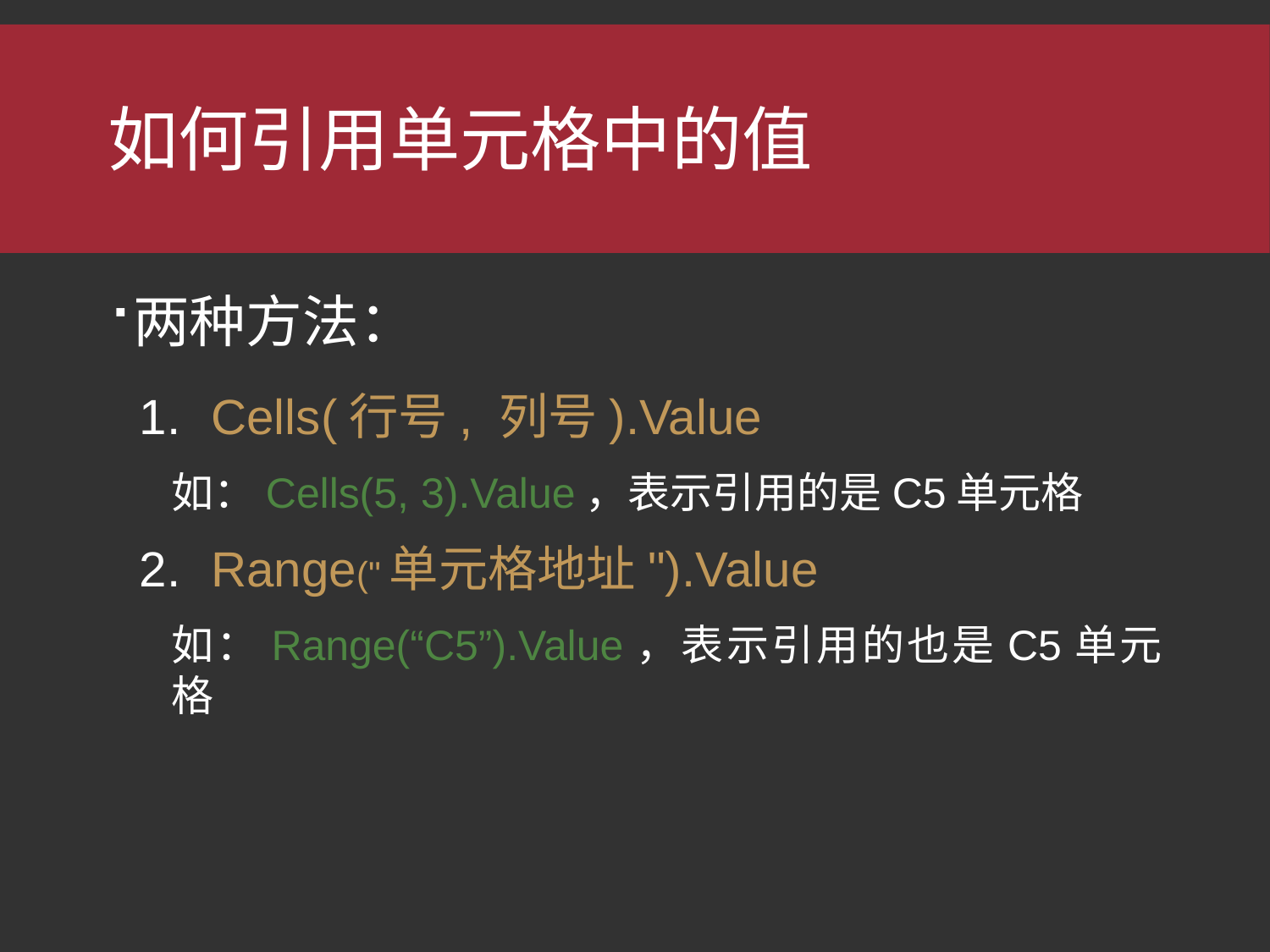

# 如何引用单元格中的值
两种方法：
Cells(行号, 列号).Value
如：Cells(5, 3).Value，表示引用的是C5单元格
Range("单元格地址").Value
如：Range(“C5”).Value，表示引用的也是C5单元格